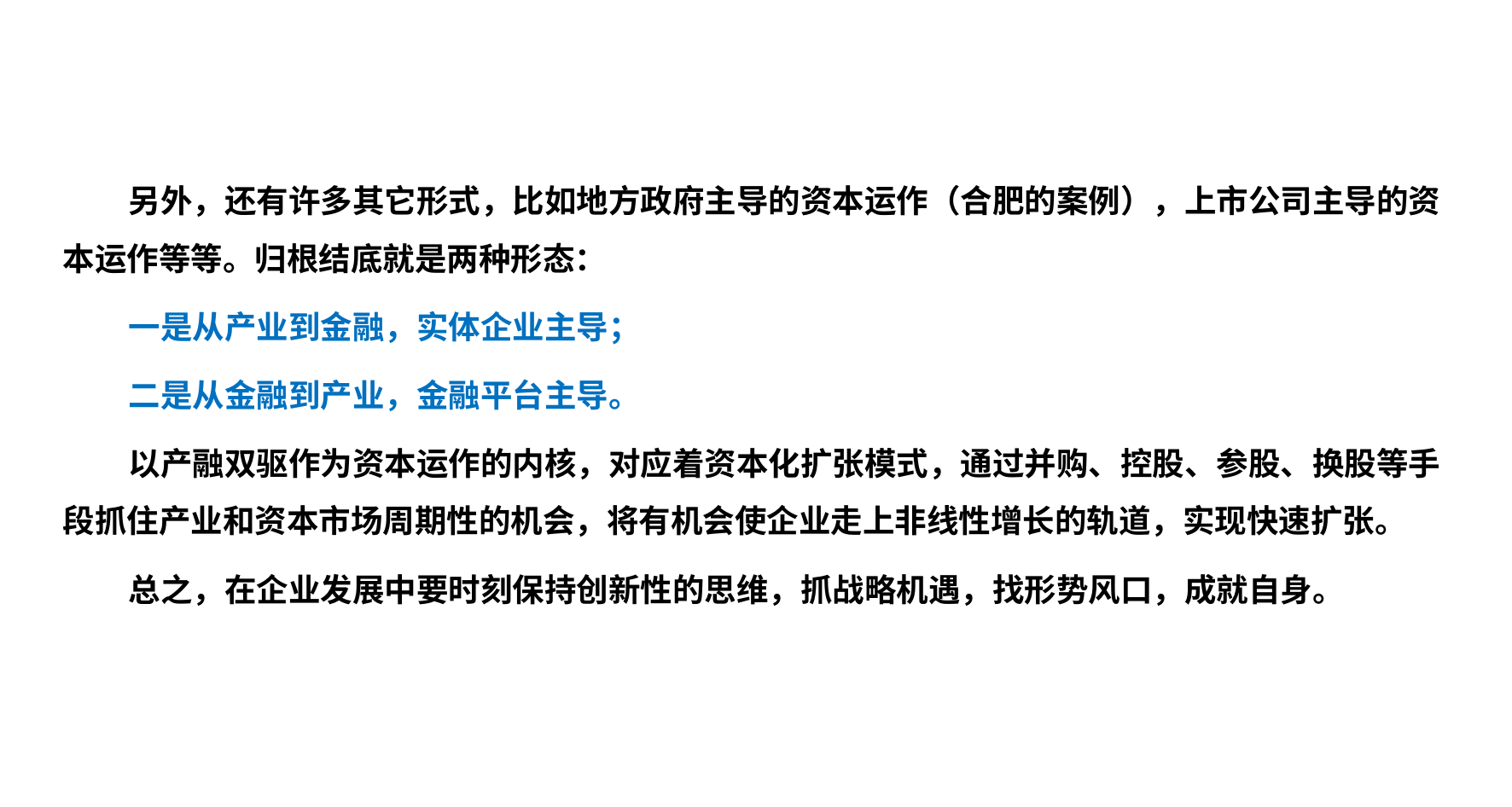

另外，还有许多其它形式，比如地方政府主导的资本运作（合肥的案例），上市公司主导的资本运作等等。归根结底就是两种形态：
        一是从产业到金融，实体企业主导；
        二是从金融到产业，金融平台主导。
        以产融双驱作为资本运作的内核，对应着资本化扩张模式，通过并购、控股、参股、换股等手段抓住产业和资本市场周期性的机会，将有机会使企业走上非线性增长的轨道，实现快速扩张。
        总之，在企业发展中要时刻保持创新性的思维，抓战略机遇，找形势风口，成就自身。